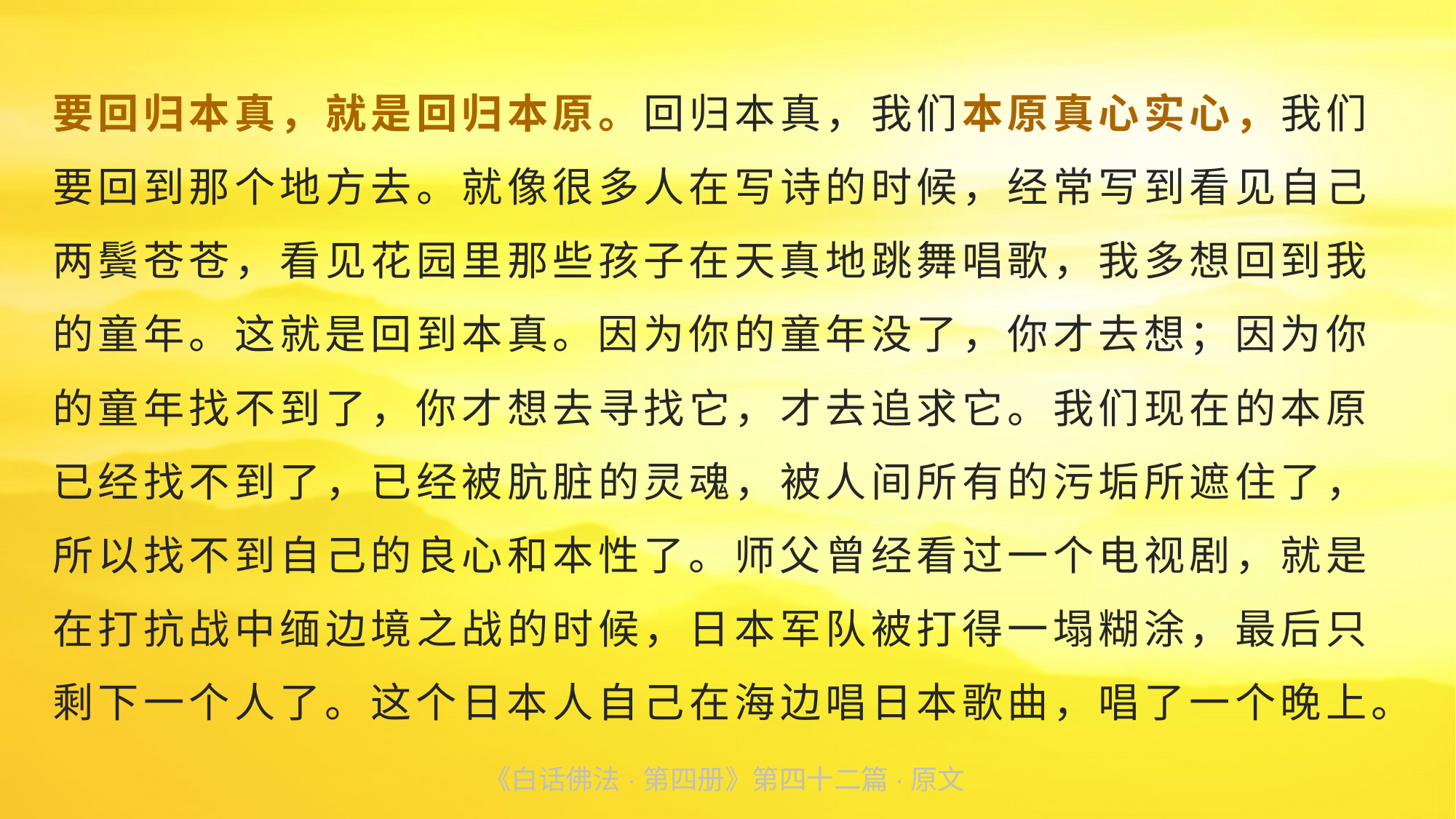

要回归本真，就是回归本原。回归本真，我们本原真心实心，我们要回到那个地方去。就像很多人在写诗的时候，经常写到看见自己两鬓苍苍，看见花园里那些孩子在天真地跳舞唱歌，我多想回到我的童年。这就是回到本真。因为你的童年没了，你才去想；因为你的童年找不到了，你才想去寻找它，才去追求它。我们现在的本原已经找不到了，已经被肮脏的灵魂，被人间所有的污垢所遮住了，所以找不到自己的良心和本性了。师父曾经看过一个电视剧，就是在打抗战中缅边境之战的时候，日本军队被打得一塌糊涂，最后只剩下一个人了。这个日本人自己在海边唱日本歌曲，唱了一个晚上。
《白话佛法·第四册》第四十二篇·原文